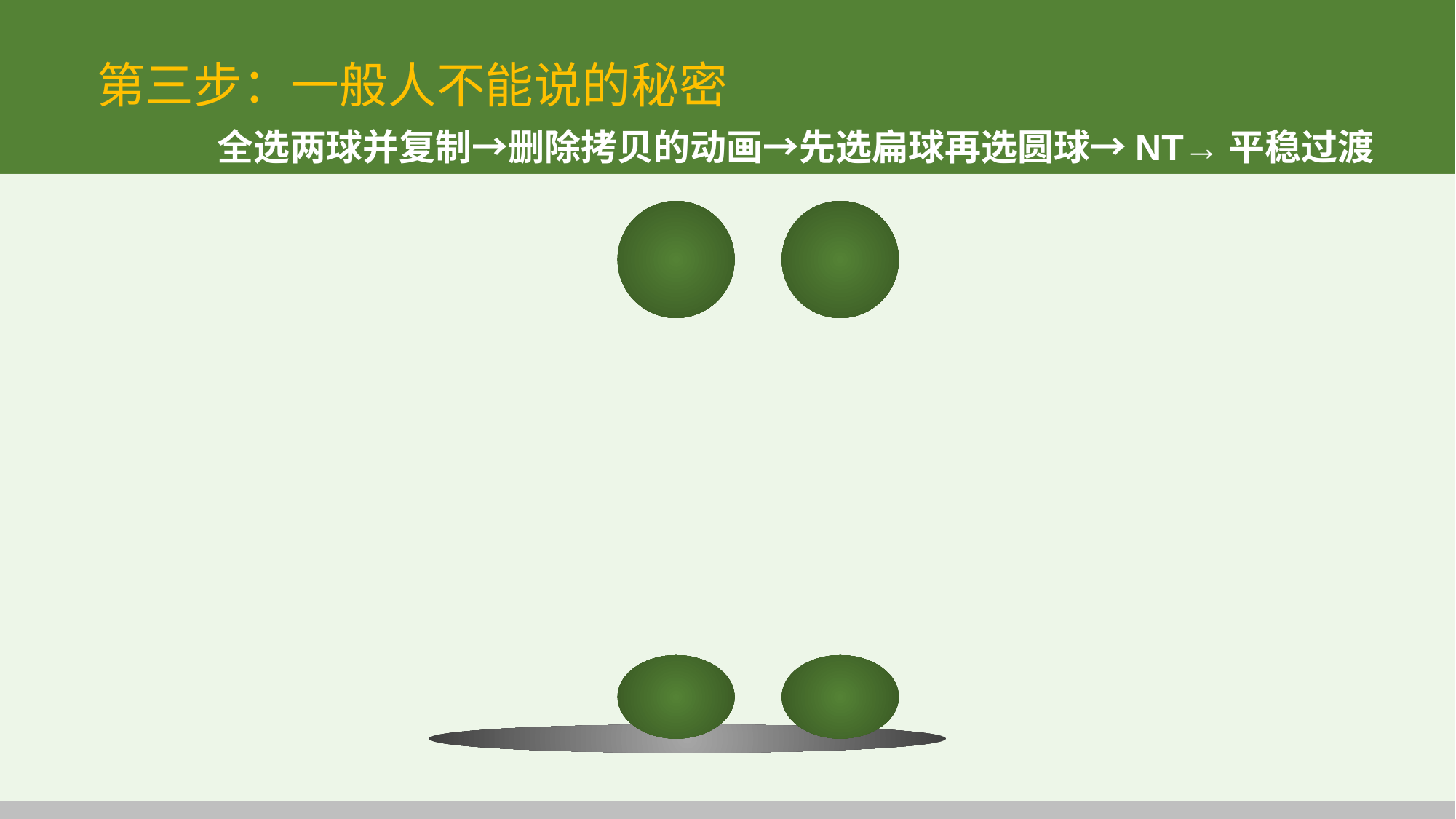

第三步：一般人不能说的秘密
全选两球并复制→删除拷贝的动画→先选扁球再选圆球→NT→平稳过渡